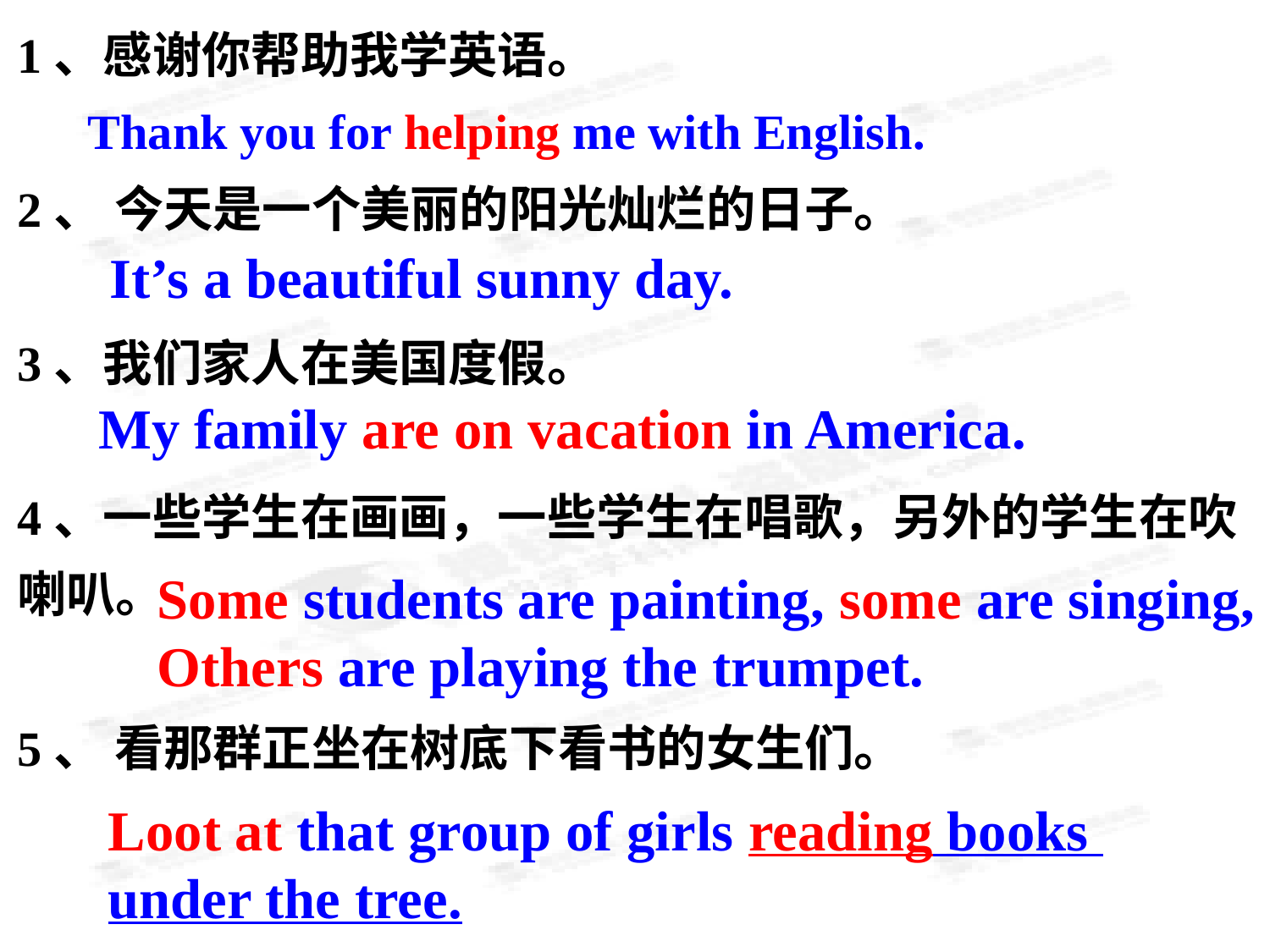

1、感谢你帮助我学英语。

2、 今天是一个美丽的阳光灿烂的日子。

3、我们家人在美国度假。

4、一些学生在画画，一些学生在唱歌，另外的学生在吹喇叭。

5、 看那群正坐在树底下看书的女生们。

Thank you for helping me with English.
It’s a beautiful sunny day.
My family are on vacation in America.
Some students are painting, some are singing,
Others are playing the trumpet.
Loot at that group of girls reading books
under the tree.